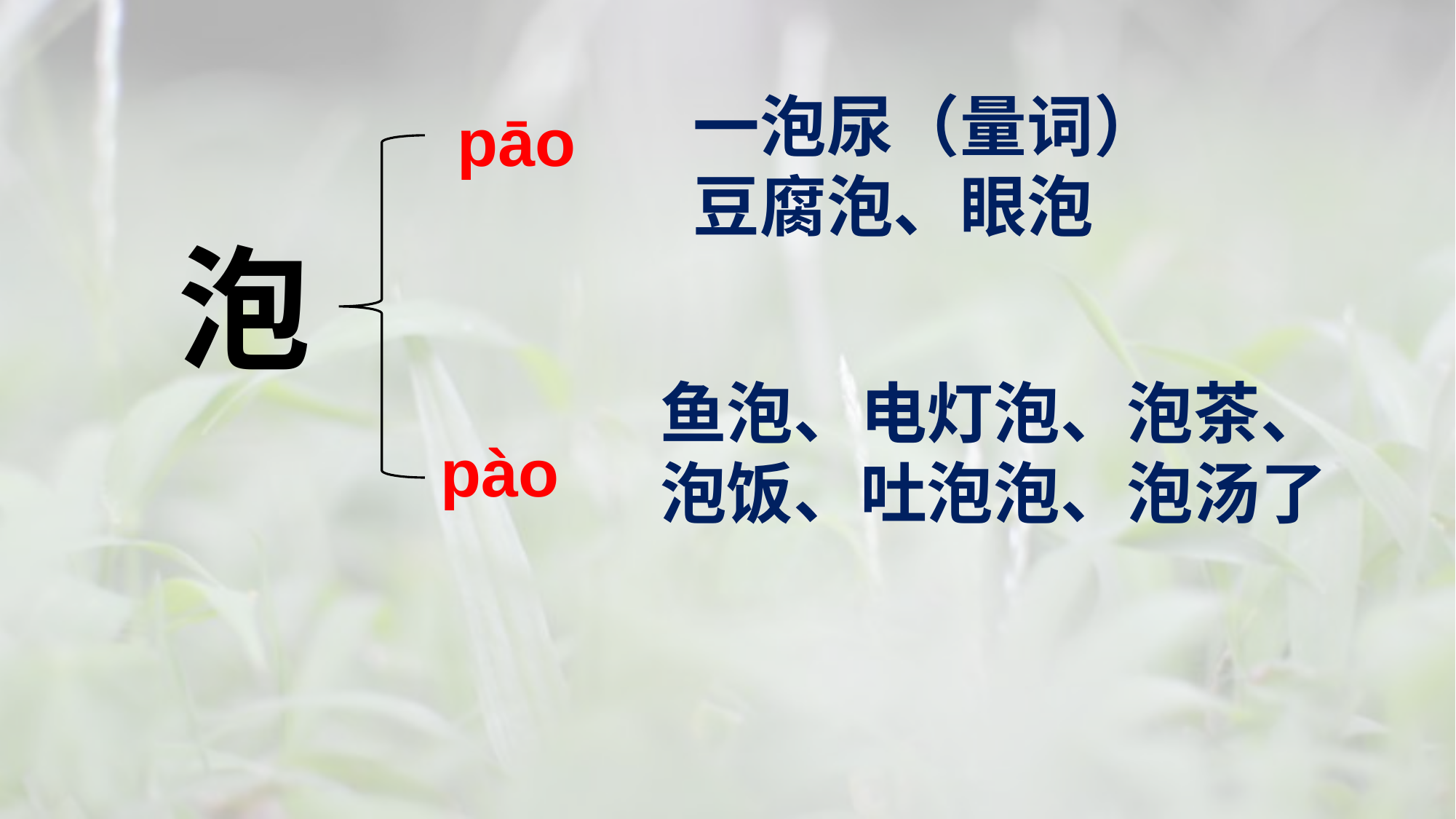

一泡尿（量词）
豆腐泡、眼泡
pāo

泡
鱼泡、电灯泡、泡茶、
泡饭、吐泡泡、泡汤了
pào